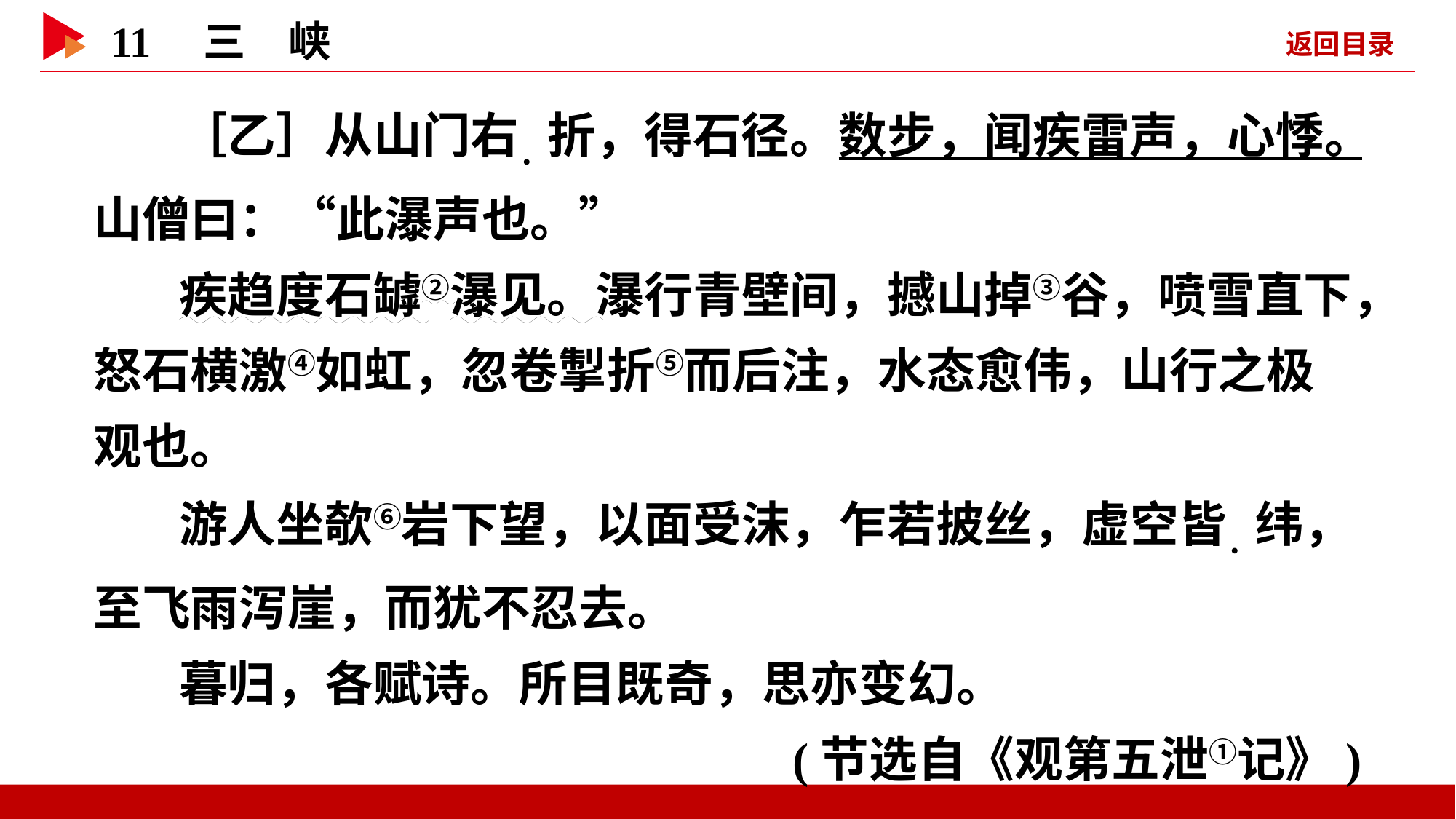

［乙］从山门右．折，得石径。数步，闻疾雷声，心悸。山僧曰：“此瀑声也。”
疾趋度石罅②瀑见。瀑行青壁间，撼山掉③谷，喷雪直下，怒石横激④如虹，忽卷掣折⑤而后注，水态愈伟，山行之极观也。
游人坐欹⑥岩下望，以面受沫，乍若披丝，虚空皆．纬，至飞雨泻崖，而犹不忍去。
暮归，各赋诗。所目既奇，思亦变幻。
(节选自《观第五泄①记》)